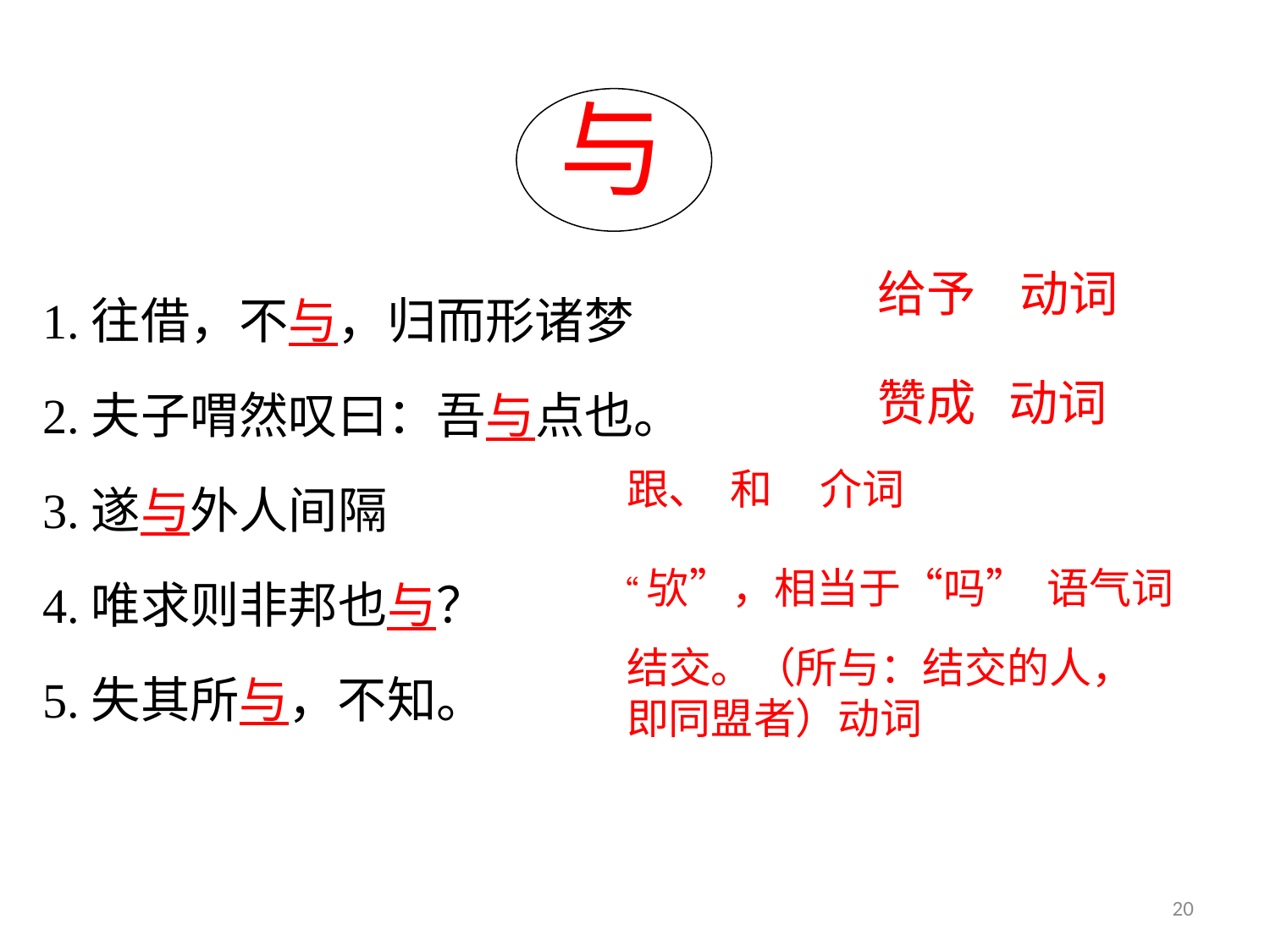

与

1.往借，不与，归而形诸梦
2.夫子喟然叹曰：吾与点也。
3.遂与外人间隔
4.唯求则非邦也与？
5.失其所与，不知。
给予    动词
赞成   动词
跟、  和     介词
“欤”，相当于“吗”  语气词
结交。（所与：结交的人，即同盟者）动词
20